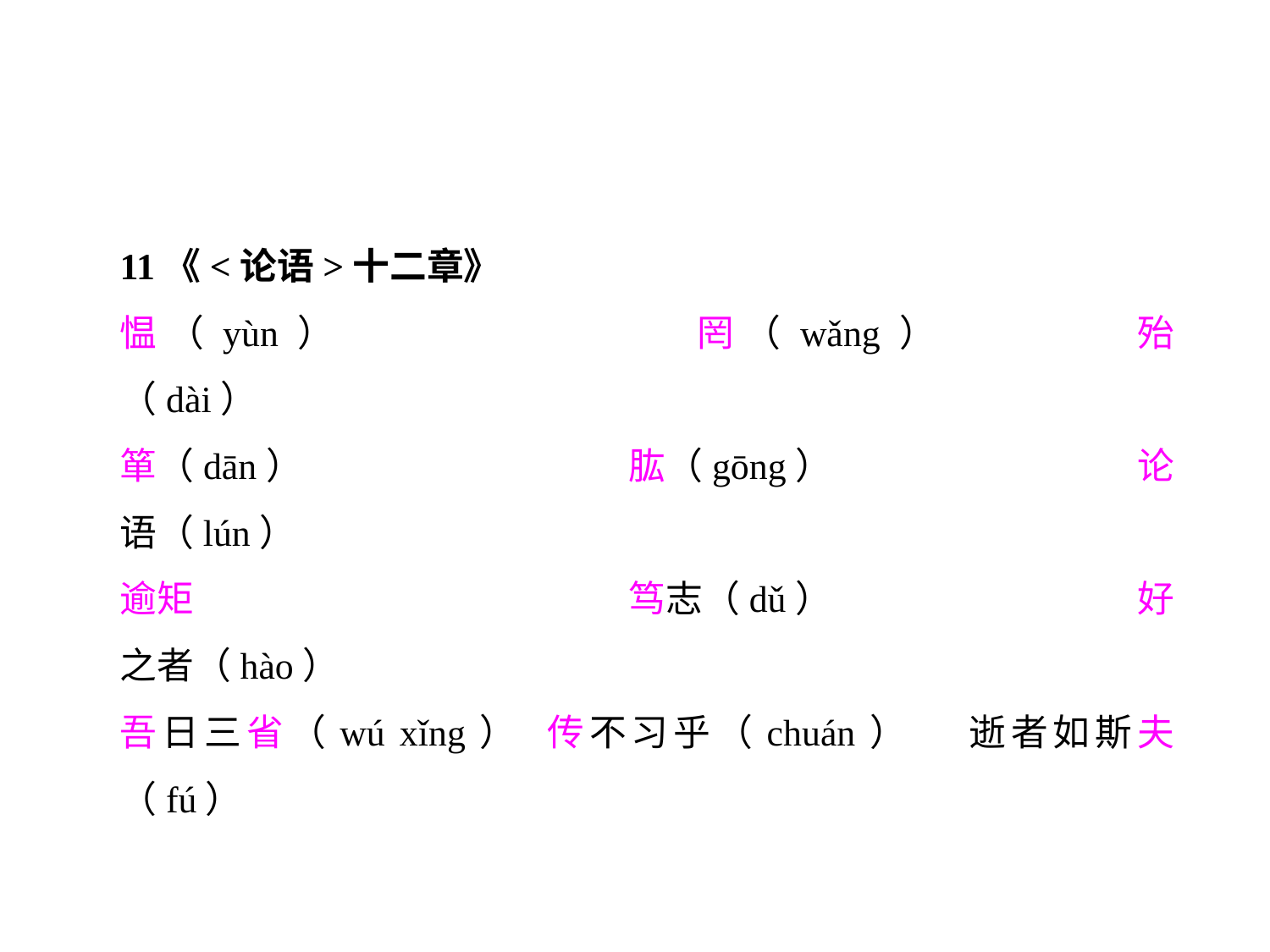

11《<论语>十二章》
愠（yùn）			罔（wǎng）		殆（dài）
箪（dān）			肱（gōng）			论语（lún）
逾矩				笃志（dǔ）			好之者（hào）
吾日三省（wú xǐng）	传不习乎（chuán）	逝者如斯夫（fú）